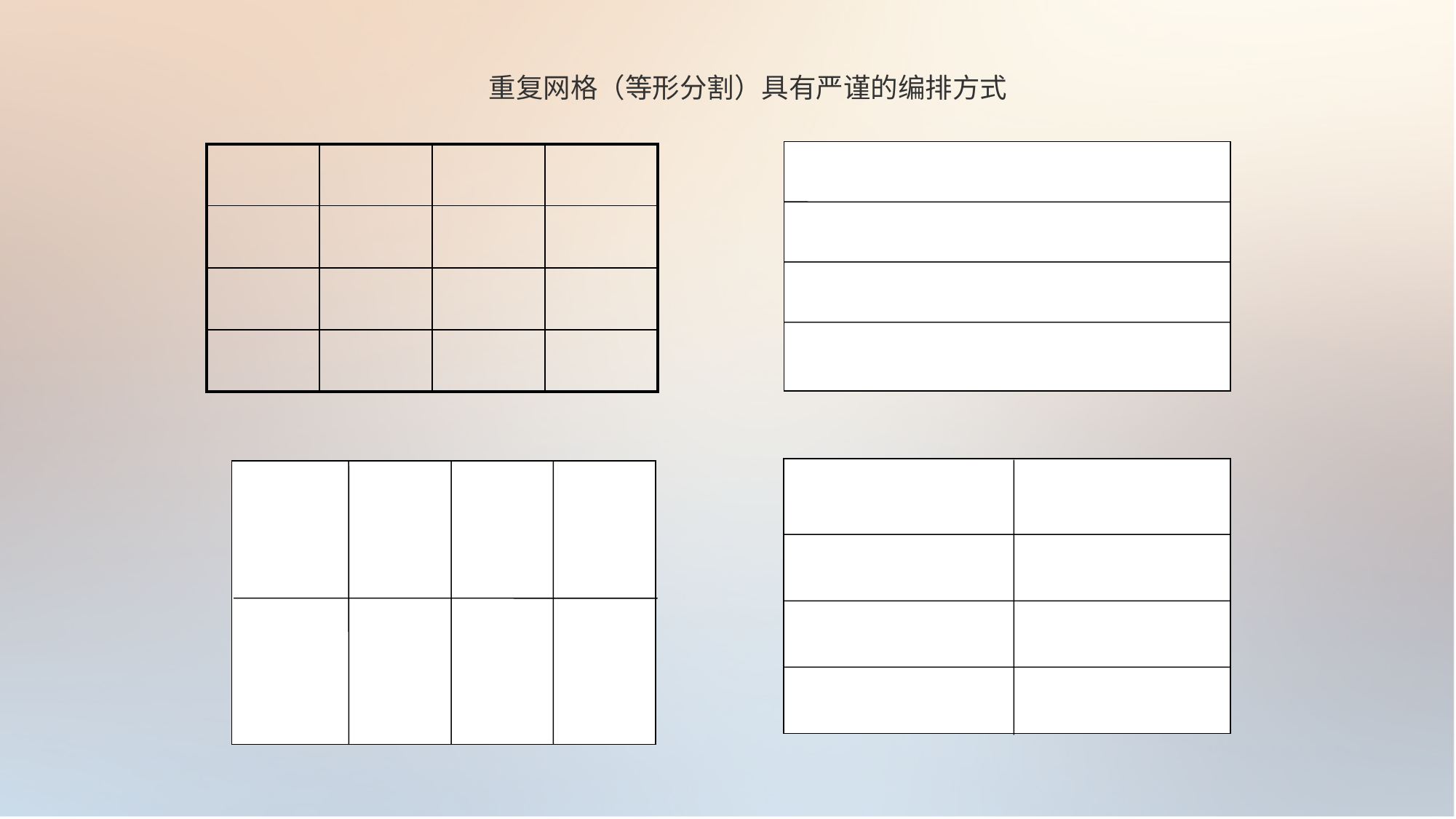

重复网格（等形分割）具有严谨的编排方式

|  |  |  |  |
| --- | --- | --- | --- |
|  |  |  |  |
|  |  |  |  |
|  |  |  |  |